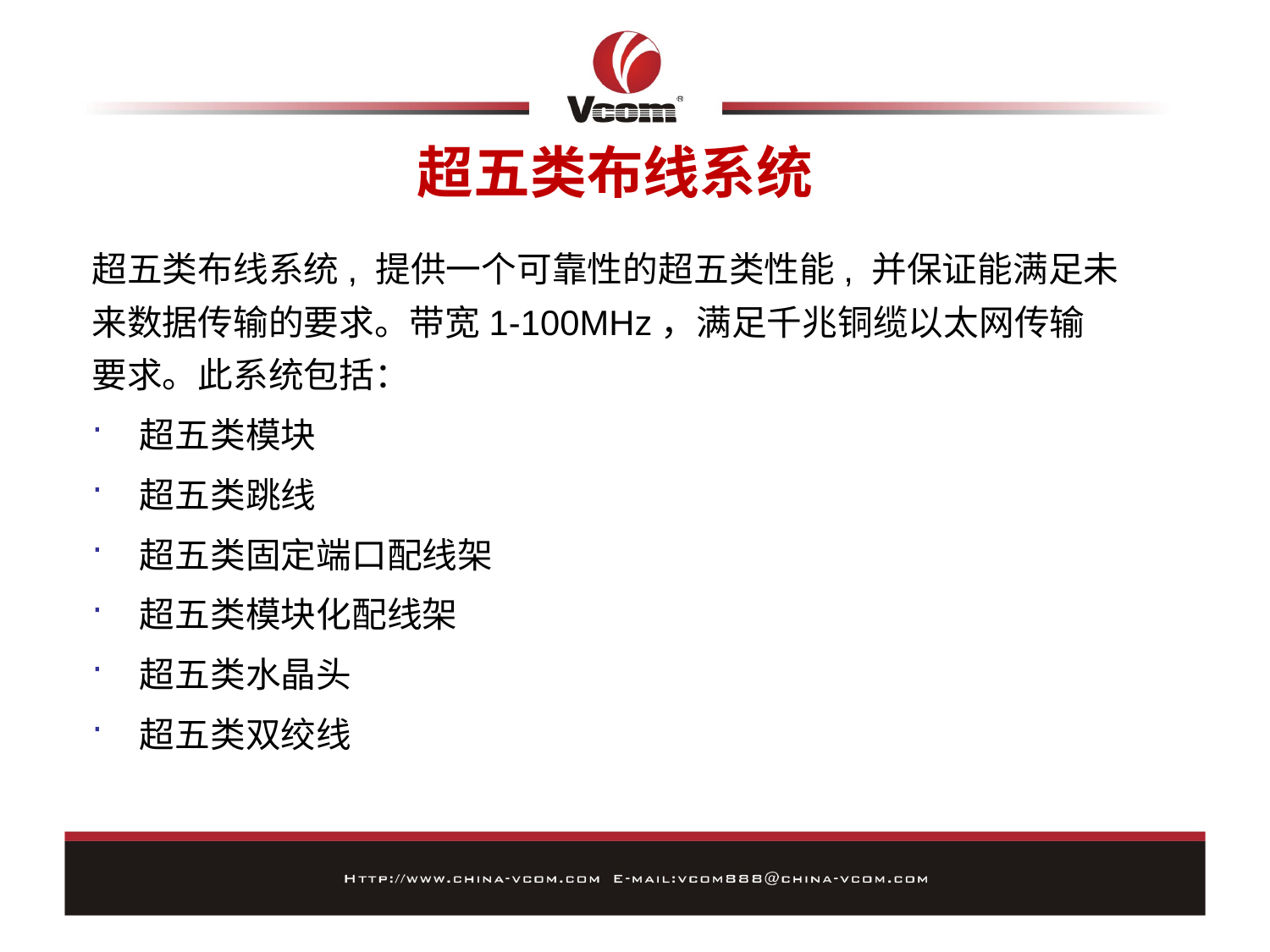

# 超五类布线系统
超五类布线系统, 提供一个可靠性的超五类性能, 并保证能满足未
来数据传输的要求。带宽1-100MHz，满足千兆铜缆以太网传输
要求。此系统包括：
超五类模块
超五类跳线
超五类固定端口配线架
超五类模块化配线架
超五类水晶头
超五类双绞线